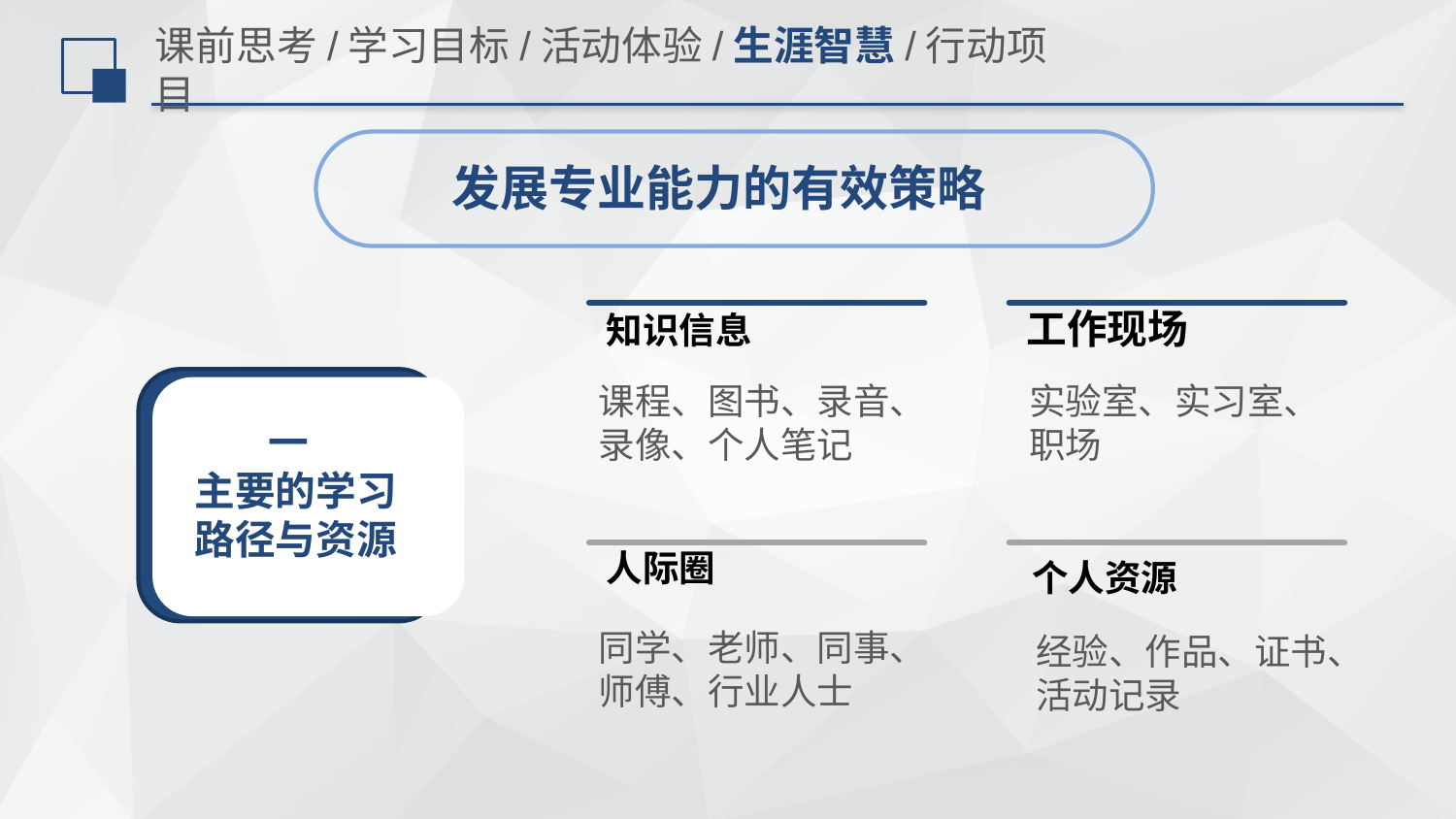

# 课前思考/学习目标/活动体验/生涯智慧/行动项目

发展专业能力的有效策略
工作现场
知识信息
人际圈
个人资源

实验室、实习室、职场
课程、图书、录音、录像、个人笔记

       一
主要的学习路径与资源
同学、老师、同事、师傅、行业人士
经验、作品、证书、活动记录